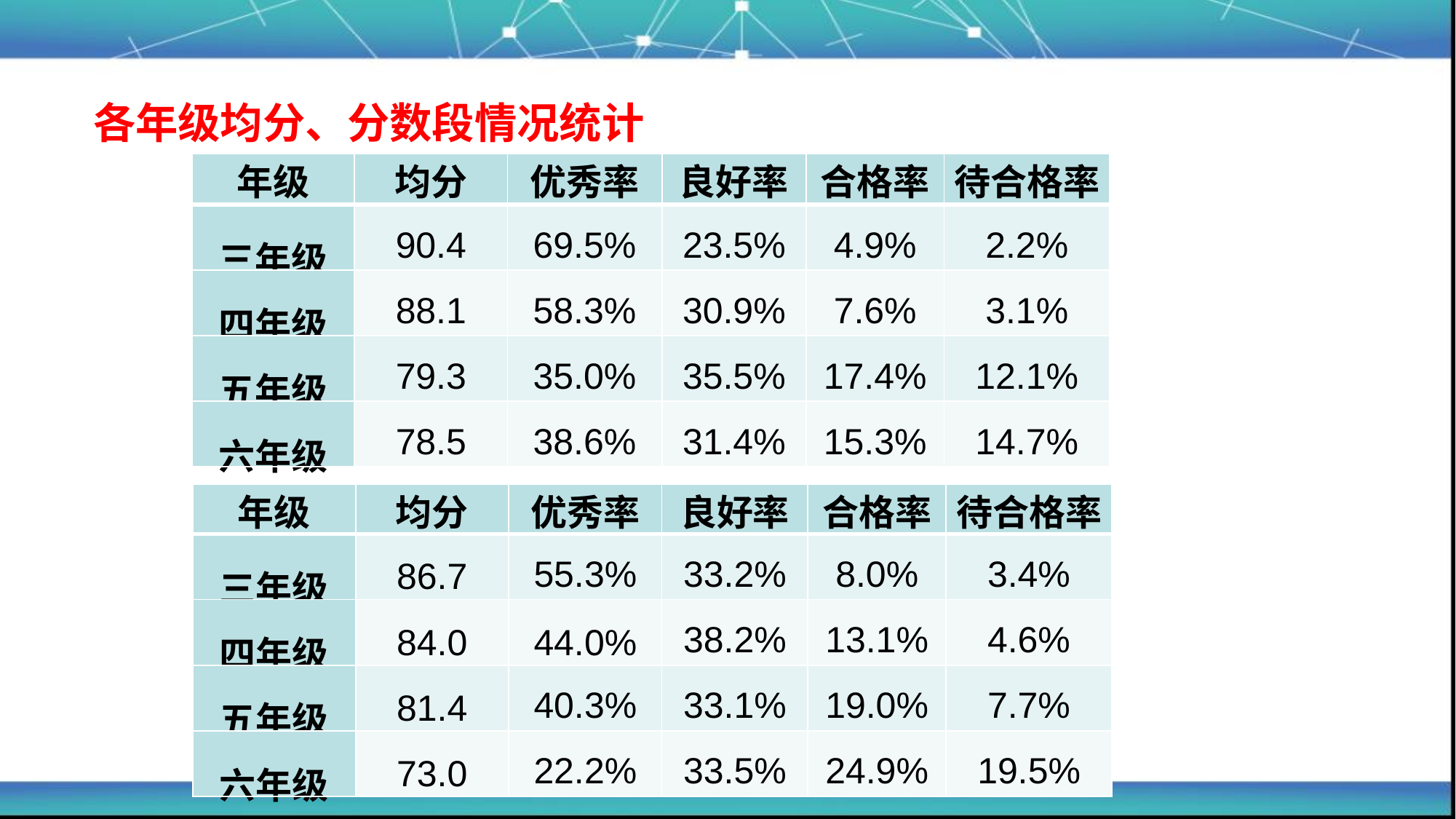

各年级均分、分数段情况统计
| 年级 | 均分 | 优秀率 | 良好率 | 合格率 | 待合格率 |
| --- | --- | --- | --- | --- | --- |
| 三年级 | 90.4 | 69.5% | 23.5% | 4.9% | 2.2% |
| 四年级 | 88.1 | 58.3% | 30.9% | 7.6% | 3.1% |
| 五年级 | 79.3 | 35.0% | 35.5% | 17.4% | 12.1% |
| 六年级 | 78.5 | 38.6% | 31.4% | 15.3% | 14.7% |
| 年级 | 均分 | 优秀率 | 良好率 | 合格率 | 待合格率 |
| --- | --- | --- | --- | --- | --- |
| 三年级 | 86.7 | 55.3% | 33.2% | 8.0% | 3.4% |
| 四年级 | 84.0 | 44.0% | 38.2% | 13.1% | 4.6% |
| 五年级 | 81.4 | 40.3% | 33.1% | 19.0% | 7.7% |
| 六年级 | 73.0 | 22.2% | 33.5% | 24.9% | 19.5% |